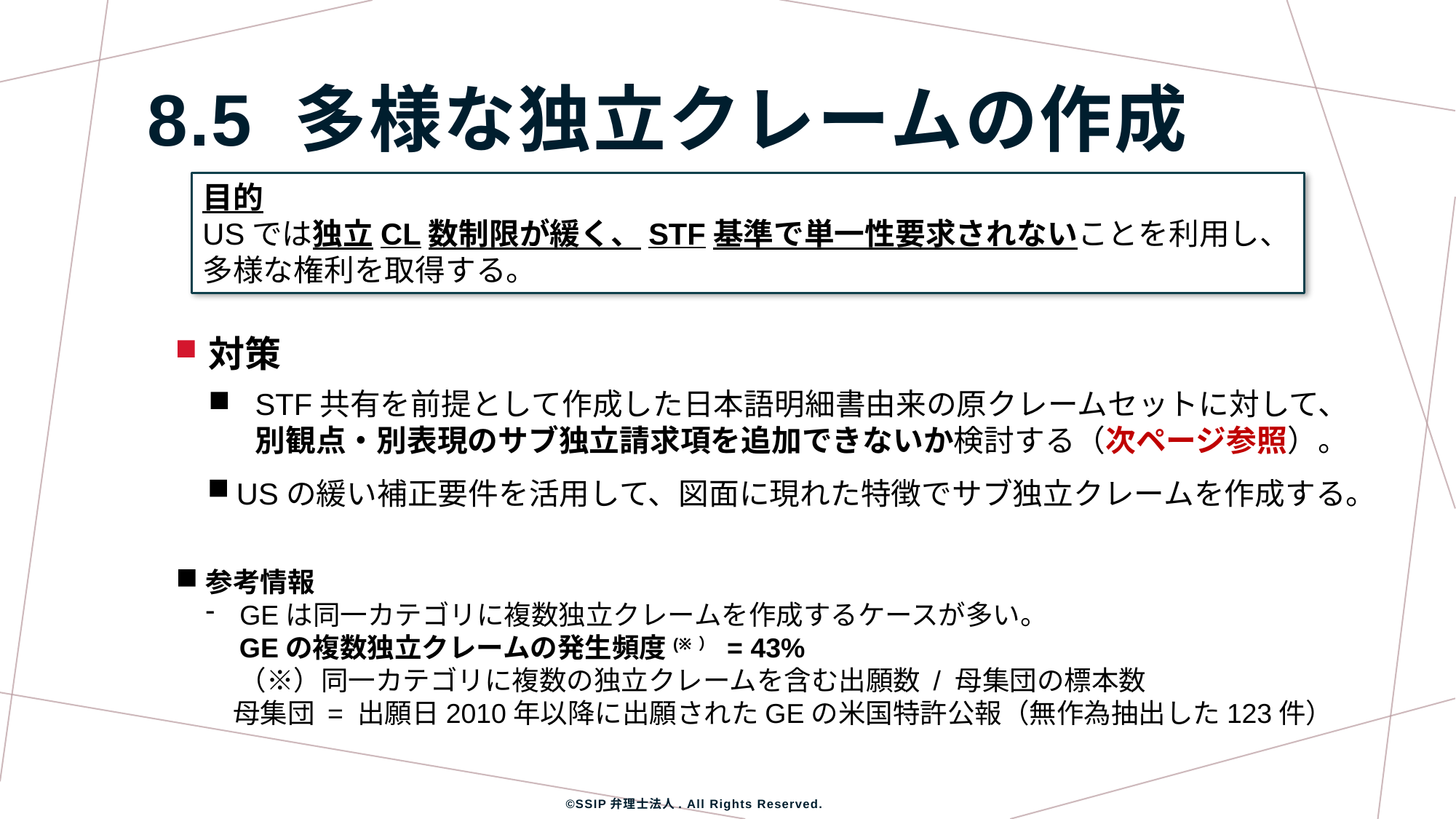

8.5 多様な独立クレームの作成
目的
USでは独立CL数制限が緩く、STF基準で単一性要求されないことを利用し、
多様な権利を取得する。
対策

STF共有を前提として作成した日本語明細書由来の原クレームセットに対して、
別観点・別表現のサブ独立請求項を追加できないか検討する（次ページ参照）。

USの緩い補正要件を活用して、図面に現れた特徴でサブ独立クレームを作成する。

参考情報
GEは同一カテゴリに複数独立クレームを作成するケースが多い。
　GEの複数独立クレームの発生頻度(※） = 43%
　 （※）同一カテゴリに複数の独立クレームを含む出願数 / 母集団の標本数
　母集団 = 出願日2010年以降に出願されたGEの米国特許公報（無作為抽出した123件）

©SSIP弁理士法人. All Rights Reserved.